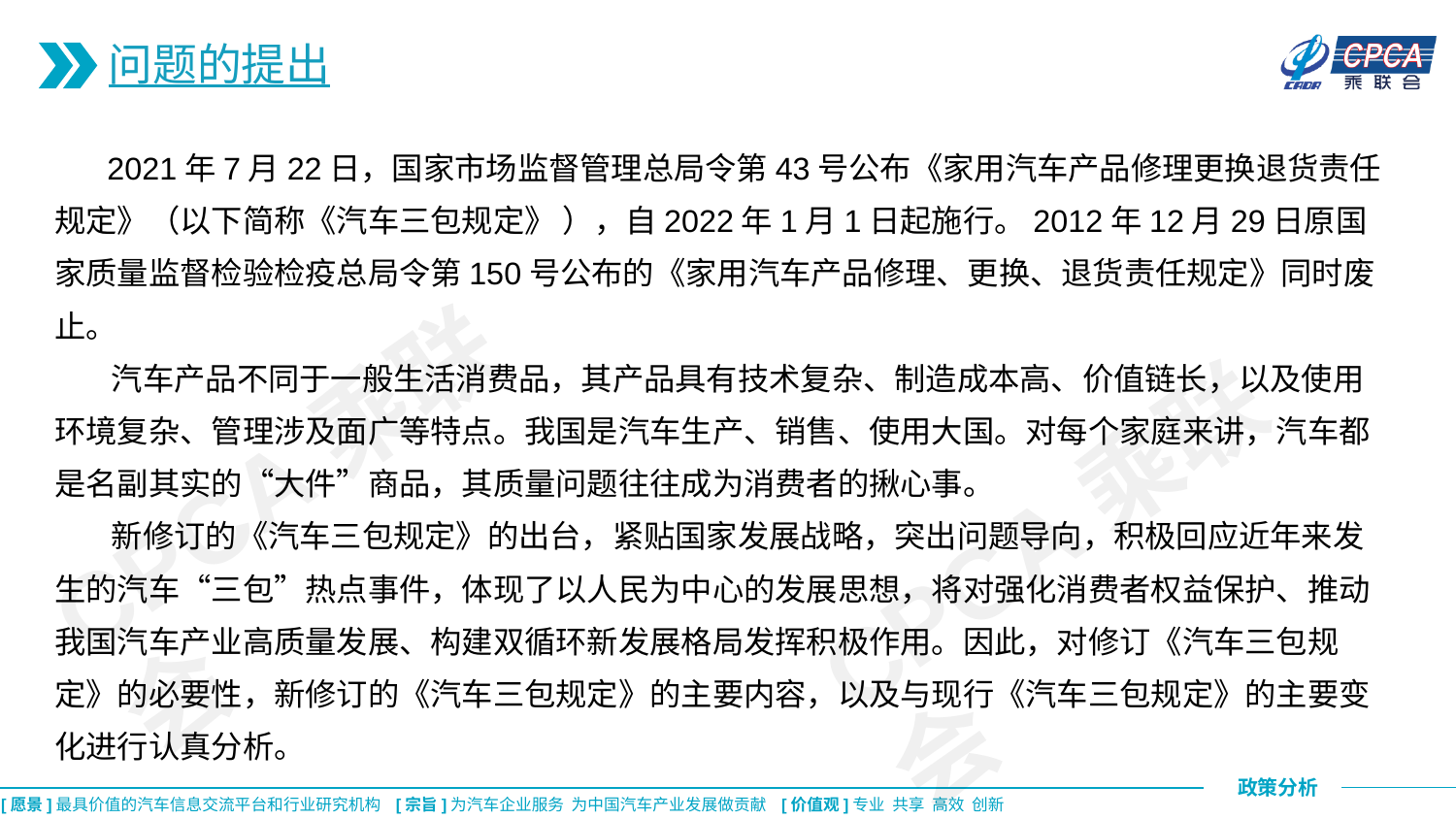

问题的提出
      2021年7月22日，国家市场监督管理总局令第43号公布《家用汽车产品修理更换退货责任规定》（以下简称《汽车三包规定》 ），自2022年1月1日起施行。2012年12月29日原国家质量监督检验检疫总局令第150号公布的《家用汽车产品修理、更换、退货责任规定》同时废止。
       汽车产品不同于一般生活消费品，其产品具有技术复杂、制造成本高、价值链长，以及使用环境复杂、管理涉及面广等特点。我国是汽车生产、销售、使用大国。对每个家庭来讲，汽车都是名副其实的“大件”商品，其质量问题往往成为消费者的揪心事。
       新修订的《汽车三包规定》的出台，紧贴国家发展战略，突出问题导向，积极回应近年来发生的汽车“三包”热点事件，体现了以人民为中心的发展思想，将对强化消费者权益保护、推动我国汽车产业高质量发展、构建双循环新发展格局发挥积极作用。因此，对修订《汽车三包规定》的必要性，新修订的《汽车三包规定》的主要内容，以及与现行《汽车三包规定》的主要变化进行认真分析。
CPCA乘联会
CPCA乘联会